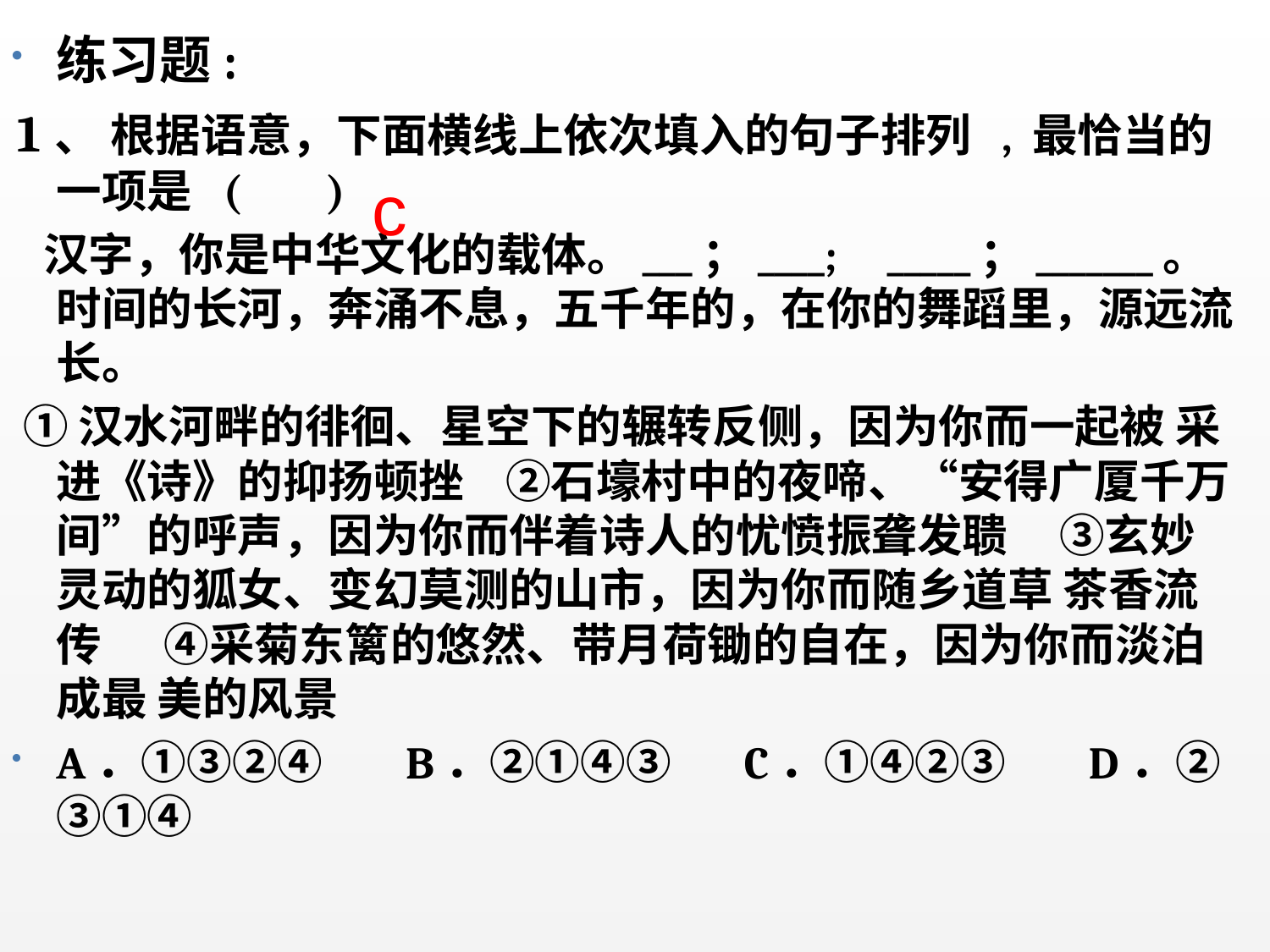

练习题:
1、 根据语意，下面横线上依次填入的句子排列  , 最恰当的一项是  (  　)
  汉字，你是中华文化的载体。___；____;     _____；_______。时间的长河，奔涌不息，五千年的，在你的舞蹈里，源远流长。
 ①汉水河畔的徘徊、星空下的辗转反侧，因为你而一起被 采进《诗》的抑扬顿挫    ②石壕村中的夜啼、“安得广厦千万间”的呼声，因为你而伴着诗人的忧愤振聋发聩     ③玄妙灵动的狐女、变幻莫测的山市，因为你而随乡道草 茶香流传      ④采菊东篱的悠然、带月荷锄的自在，因为你而淡泊成最 美的风景
A．①③②④       B．②①④③      C．①④②③       D．②③①④

#
c